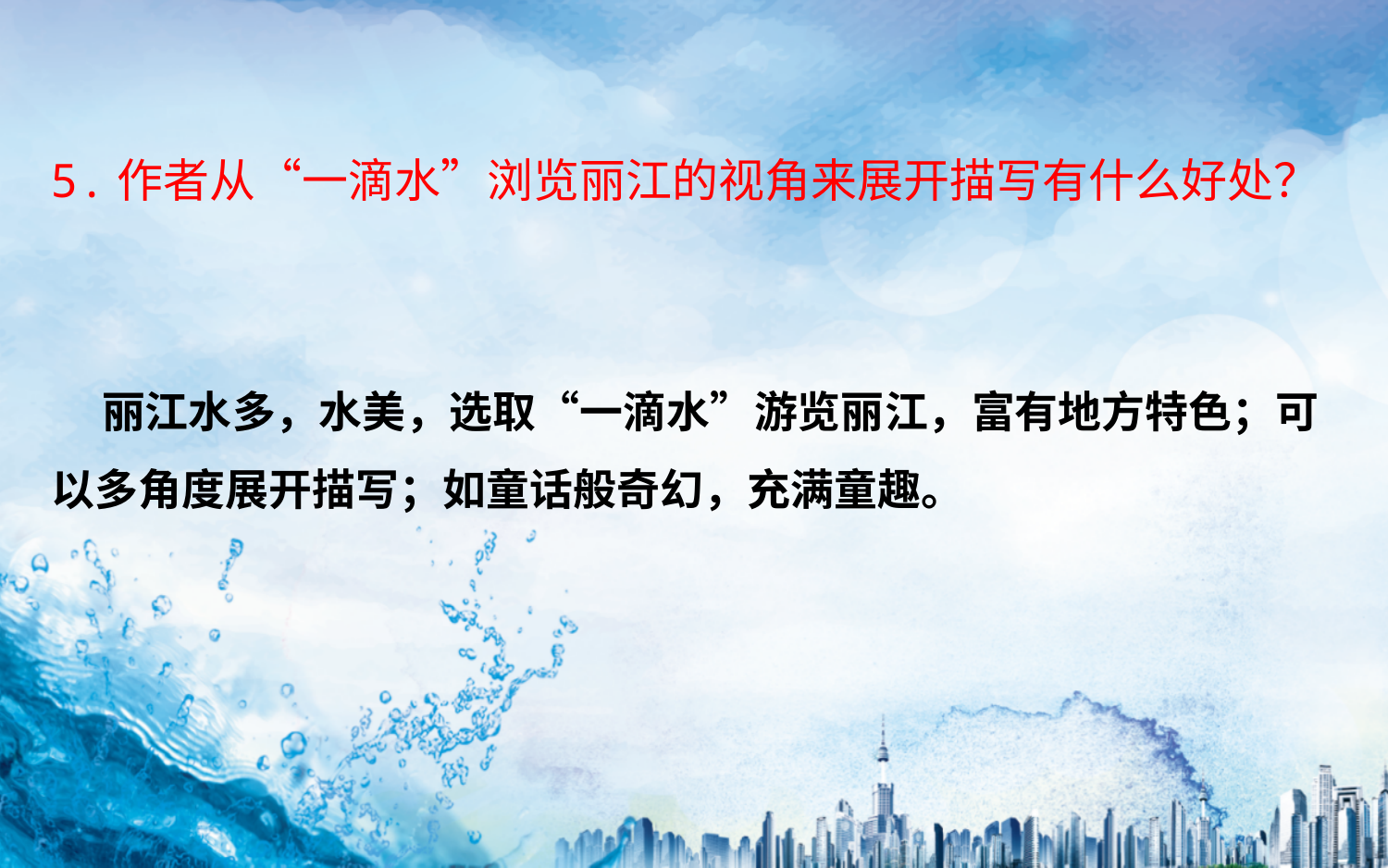

5.作者从“一滴水”浏览丽江的视角来展开描写有什么好处？
    丽江水多，水美，选取“一滴水”游览丽江，富有地方特色；可以多角度展开描写；如童话般奇幻，充满童趣。